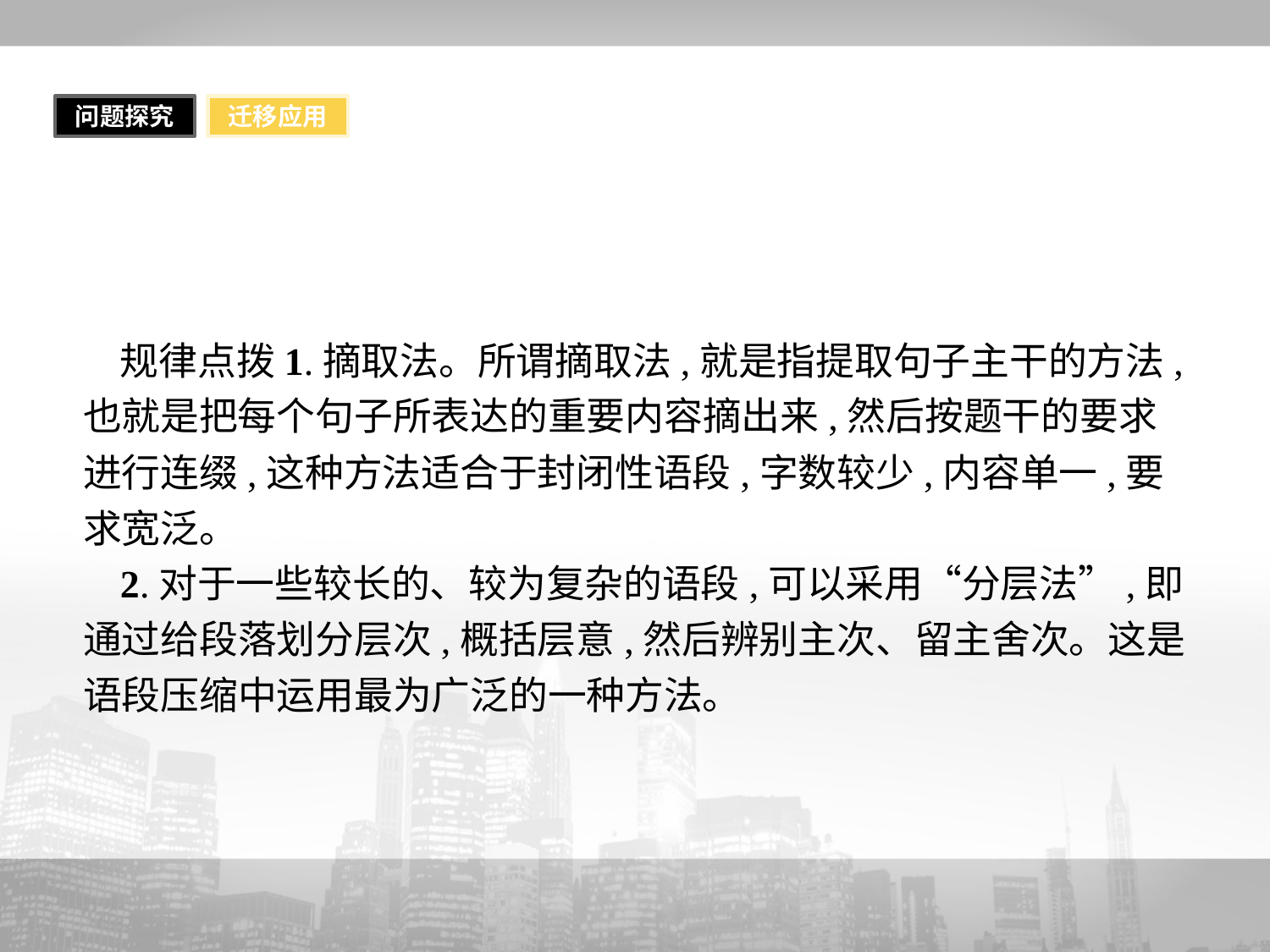

问题探究
迁移应用
规律点拨1.摘取法。所谓摘取法,就是指提取句子主干的方法,也就是把每个句子所表达的重要内容摘出来,然后按题干的要求进行连缀,这种方法适合于封闭性语段,字数较少,内容单一,要求宽泛。
2.对于一些较长的、较为复杂的语段,可以采用“分层法”,即通过给段落划分层次,概括层意,然后辨别主次、留主舍次。这是语段压缩中运用最为广泛的一种方法。